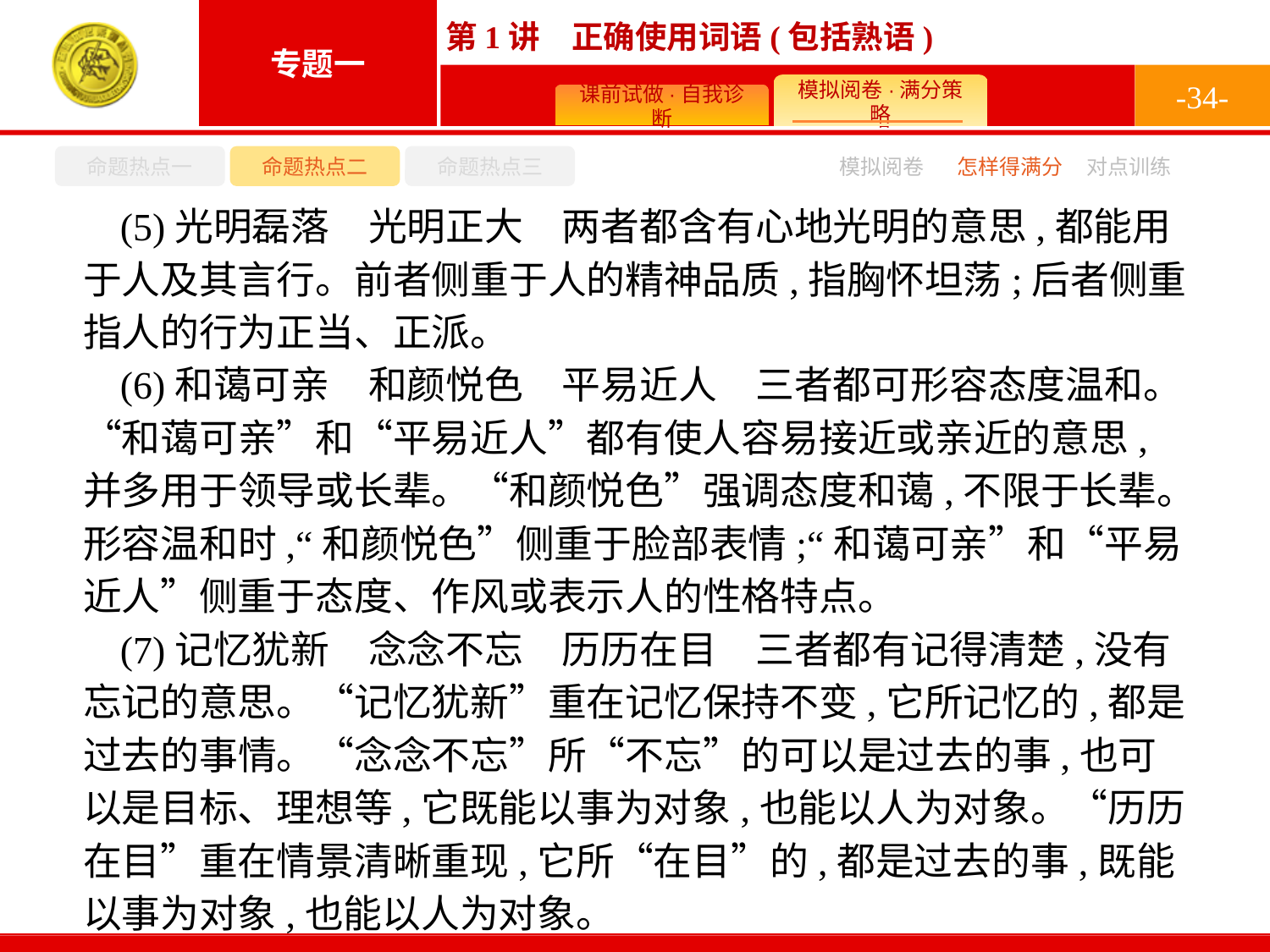

-34-
命题热点一
命题热点二
命题热点三
怎样得满分
模拟阅卷
对点训练
(5)光明磊落　光明正大　两者都含有心地光明的意思,都能用于人及其言行。前者侧重于人的精神品质,指胸怀坦荡;后者侧重指人的行为正当、正派。
(6)和蔼可亲　和颜悦色　平易近人　三者都可形容态度温和。“和蔼可亲”和“平易近人”都有使人容易接近或亲近的意思,并多用于领导或长辈。“和颜悦色”强调态度和蔼,不限于长辈。形容温和时,“和颜悦色”侧重于脸部表情;“和蔼可亲”和“平易近人”侧重于态度、作风或表示人的性格特点。
(7)记忆犹新　念念不忘　历历在目　三者都有记得清楚,没有忘记的意思。“记忆犹新”重在记忆保持不变,它所记忆的,都是过去的事情。“念念不忘”所“不忘”的可以是过去的事,也可以是目标、理想等,它既能以事为对象,也能以人为对象。“历历在目”重在情景清晰重现,它所“在目”的,都是过去的事,既能以事为对象,也能以人为对象。